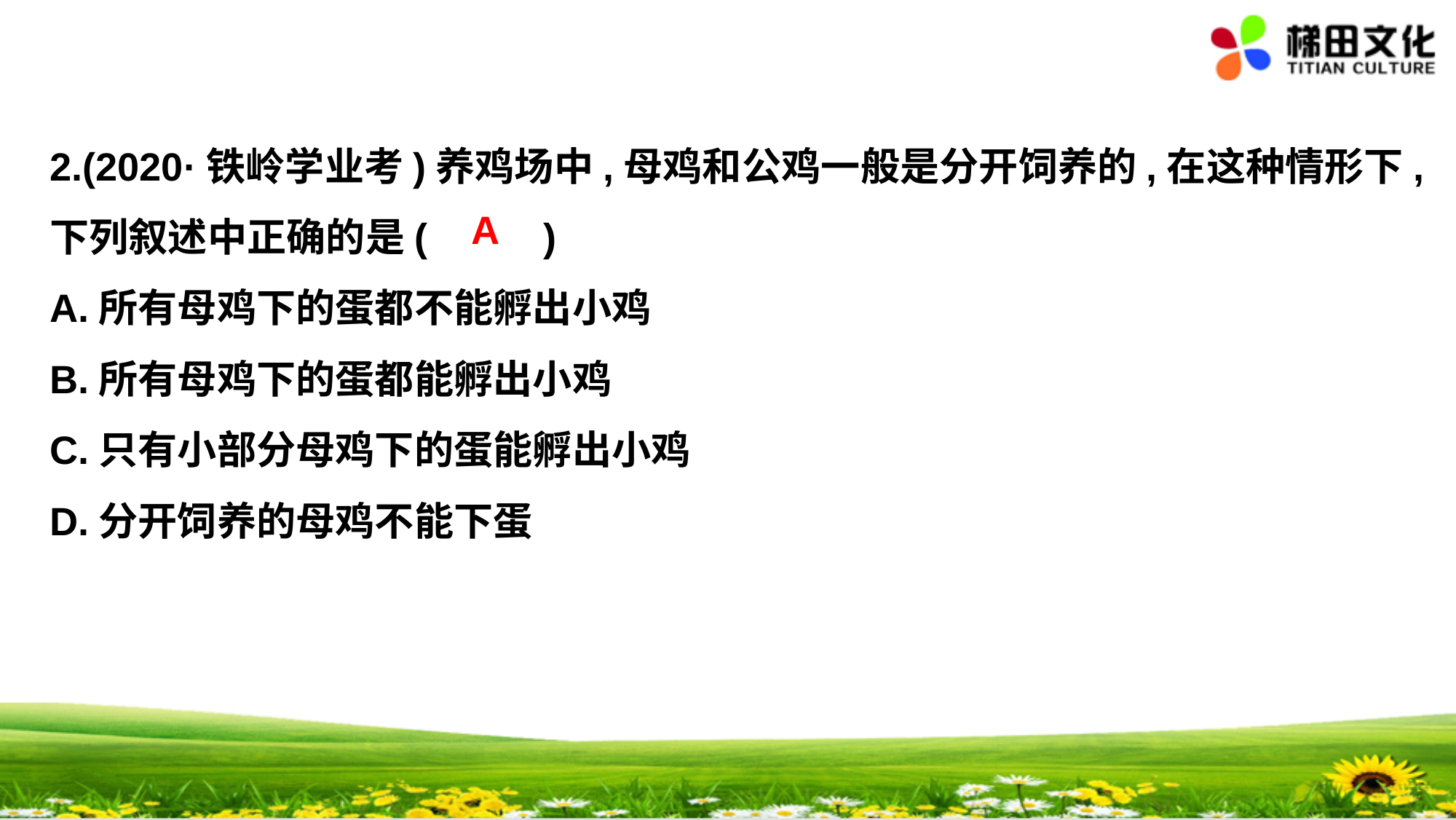

2.(2020·铁岭学业考)养鸡场中,母鸡和公鸡一般是分开饲养的,在这种情形下,
下列叙述中正确的是(　  　)
A.所有母鸡下的蛋都不能孵出小鸡
B.所有母鸡下的蛋都能孵出小鸡
C.只有小部分母鸡下的蛋能孵出小鸡
D.分开饲养的母鸡不能下蛋
A